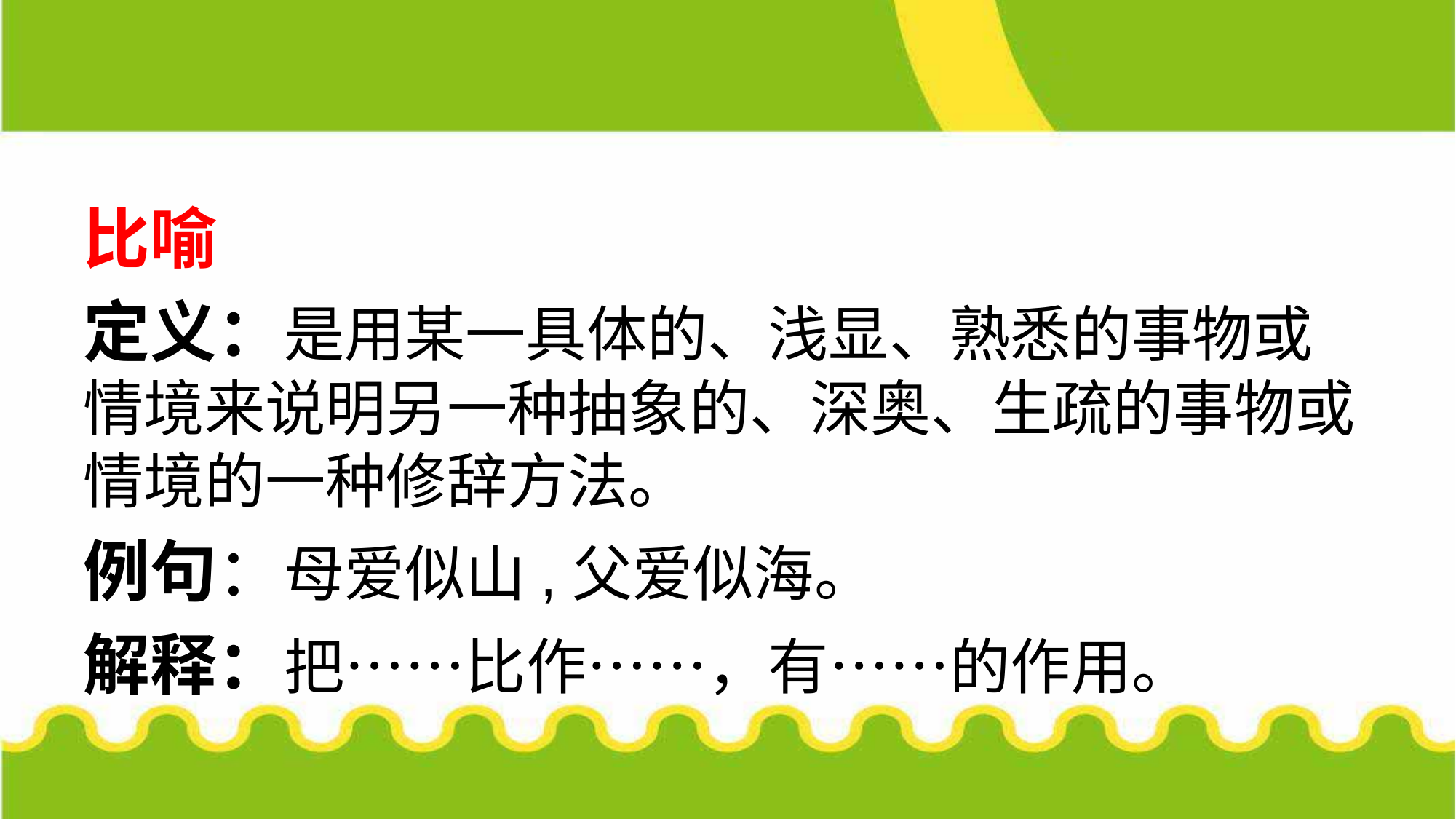

#
比喻
定义：是用某一具体的、浅显、熟悉的事物或情境来说明另一种抽象的、深奥、生疏的事物或情境的一种修辞方法。
例句：母爱似山,父爱似海。
解释：把……比作……，有……的作用。